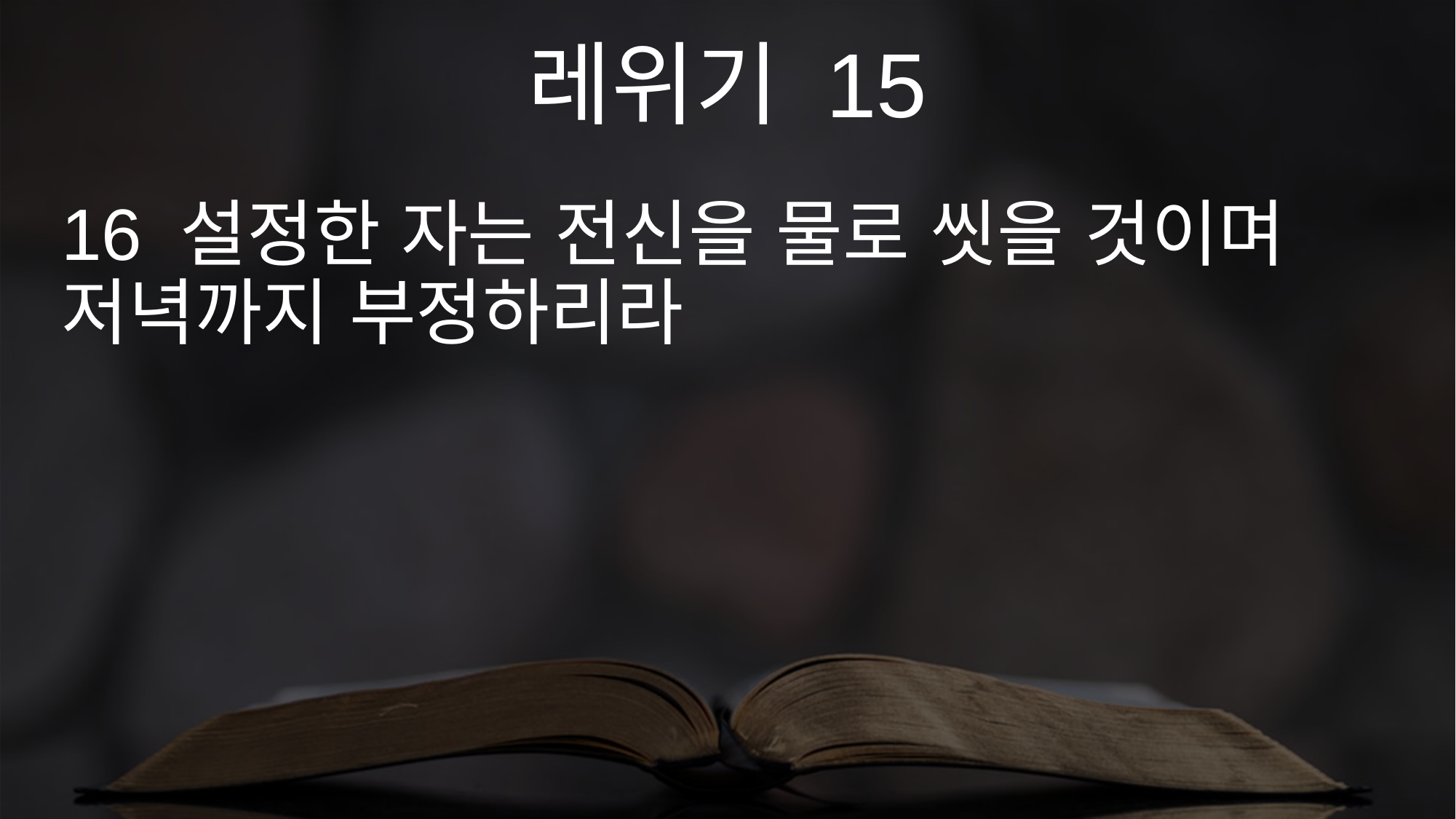

레위기 15
16 설정한 자는 전신을 물로 씻을 것이며 저녁까지 부정하리라